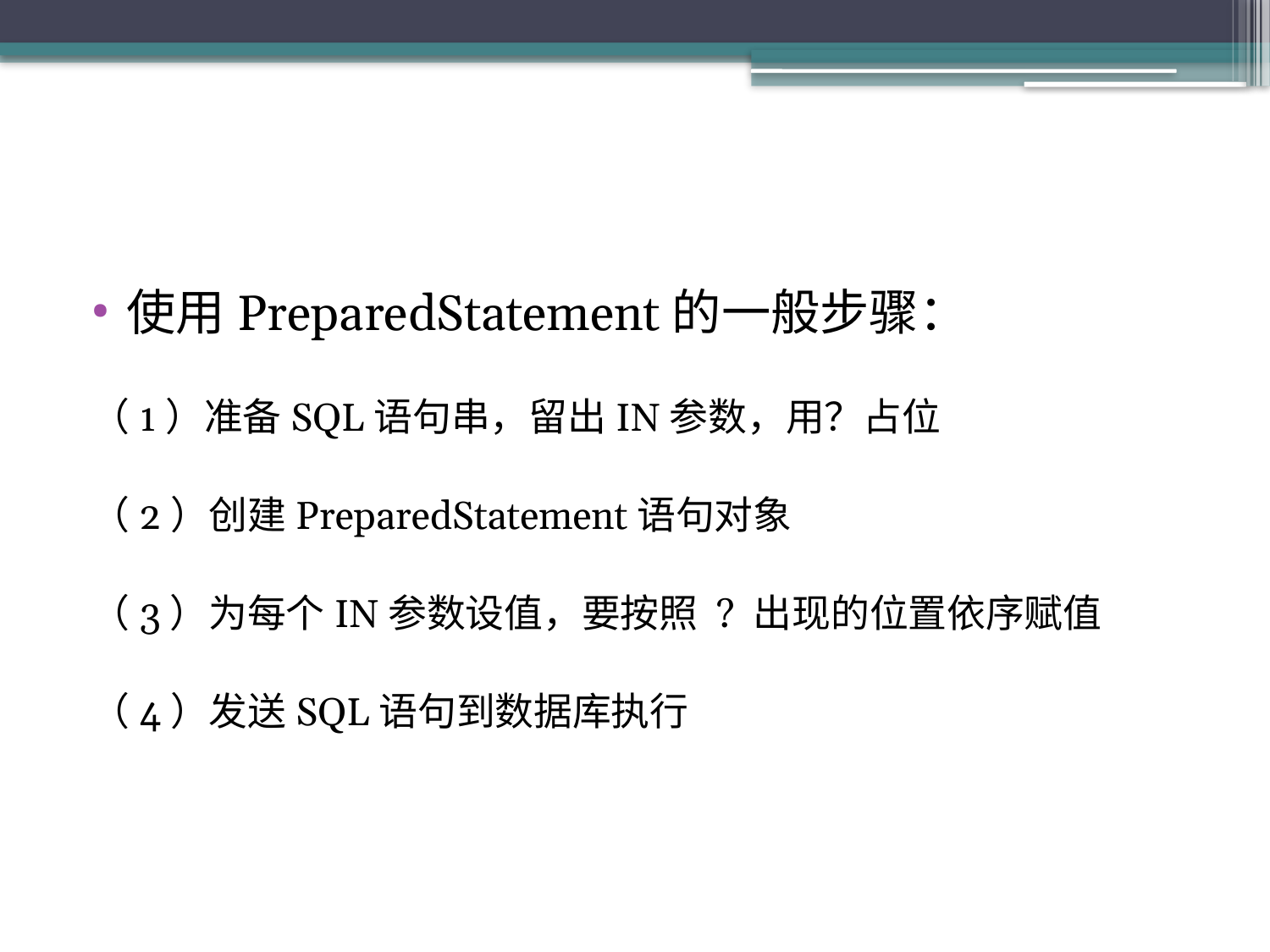

#
使用PreparedStatement的一般步骤：
（1）准备SQL语句串，留出IN参数，用？占位
（2）创建PreparedStatement语句对象
（3）为每个IN参数设值，要按照 ? 出现的位置依序赋值
（4）发送SQL语句到数据库执行